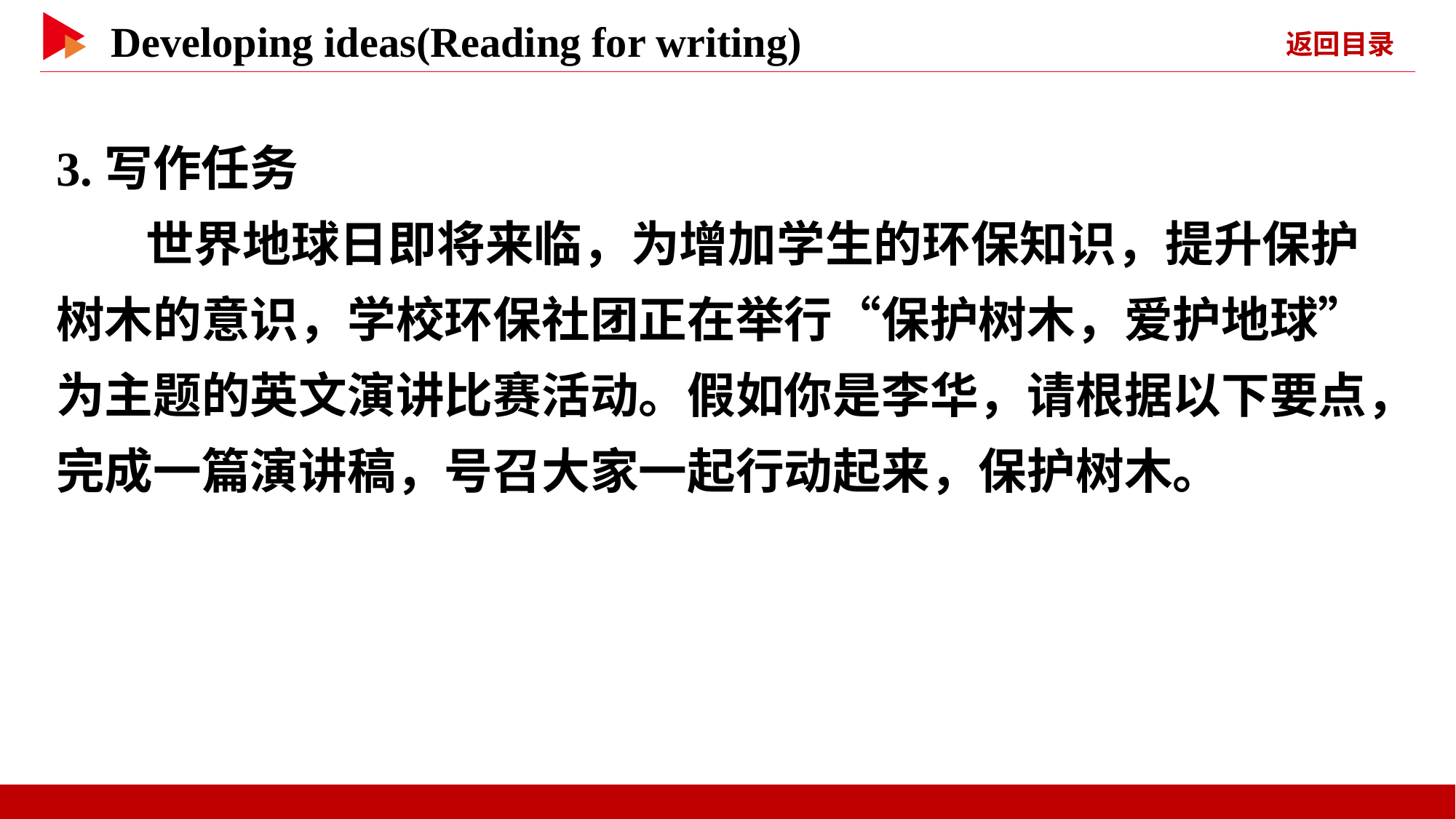

3.写作任务
       世界地球日即将来临，为增加学生的环保知识，提升保护树木的意识，学校环保社团正在举行“保护树木，爱护地球”为主题的英文演讲比赛活动。假如你是李华，请根据以下要点，完成一篇演讲稿，号召大家一起行动起来，保护树木。